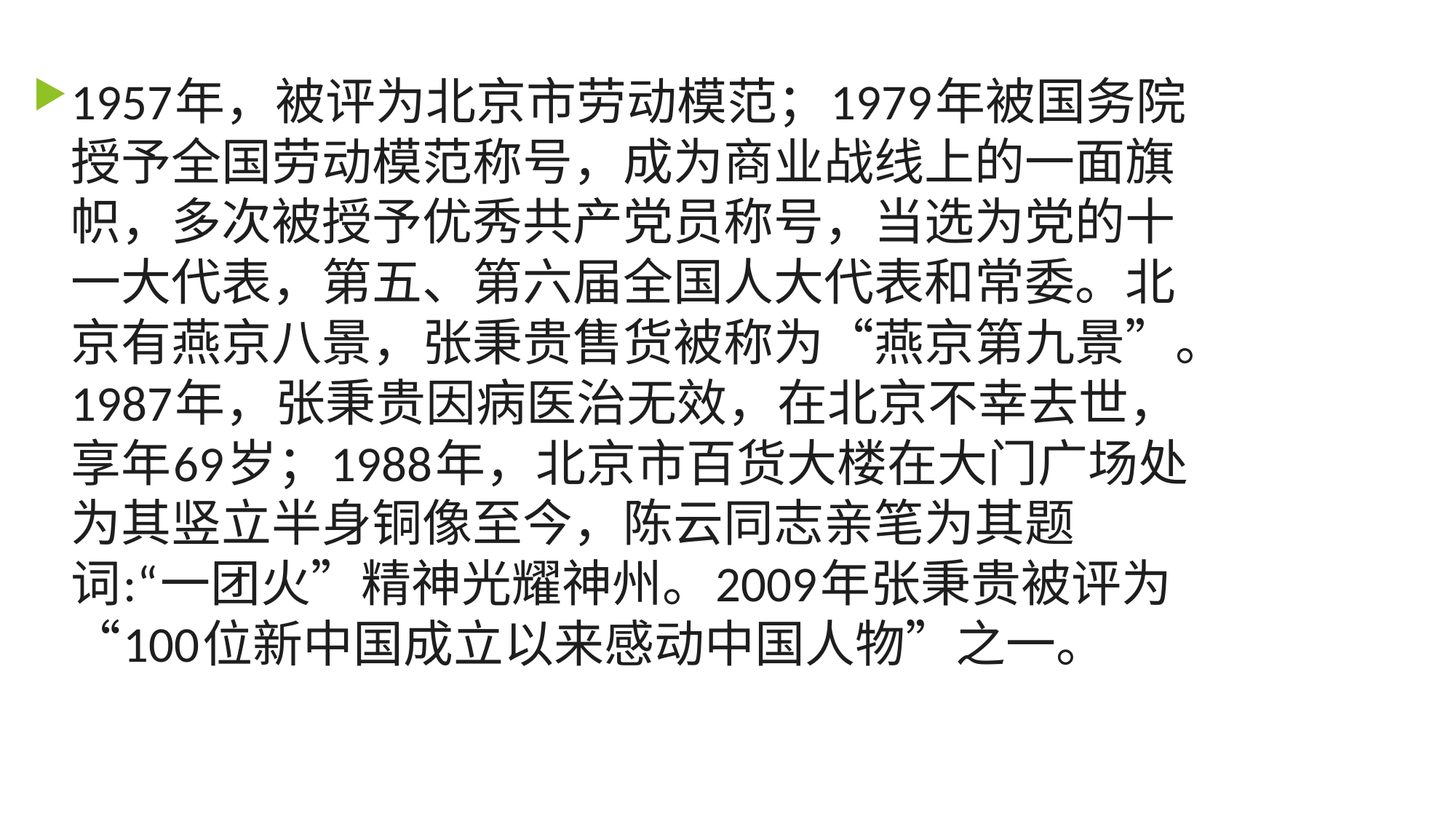

1957年，被评为北京市劳动模范；1979年被国务院授予全国劳动模范称号，成为商业战线上的一面旗帜，多次被授予优秀共产党员称号，当选为党的十一大代表，第五、第六届全国人大代表和常委。北京有燕京八景，张秉贵售货被称为“燕京第九景”。1987年，张秉贵因病医治无效，在北京不幸去世，享年69岁；1988年，北京市百货大楼在大门广场处为其竖立半身铜像至今，陈云同志亲笔为其题词:“一团火”精神光耀神州。2009年张秉贵被评为“100位新中国成立以来感动中国人物”之一。